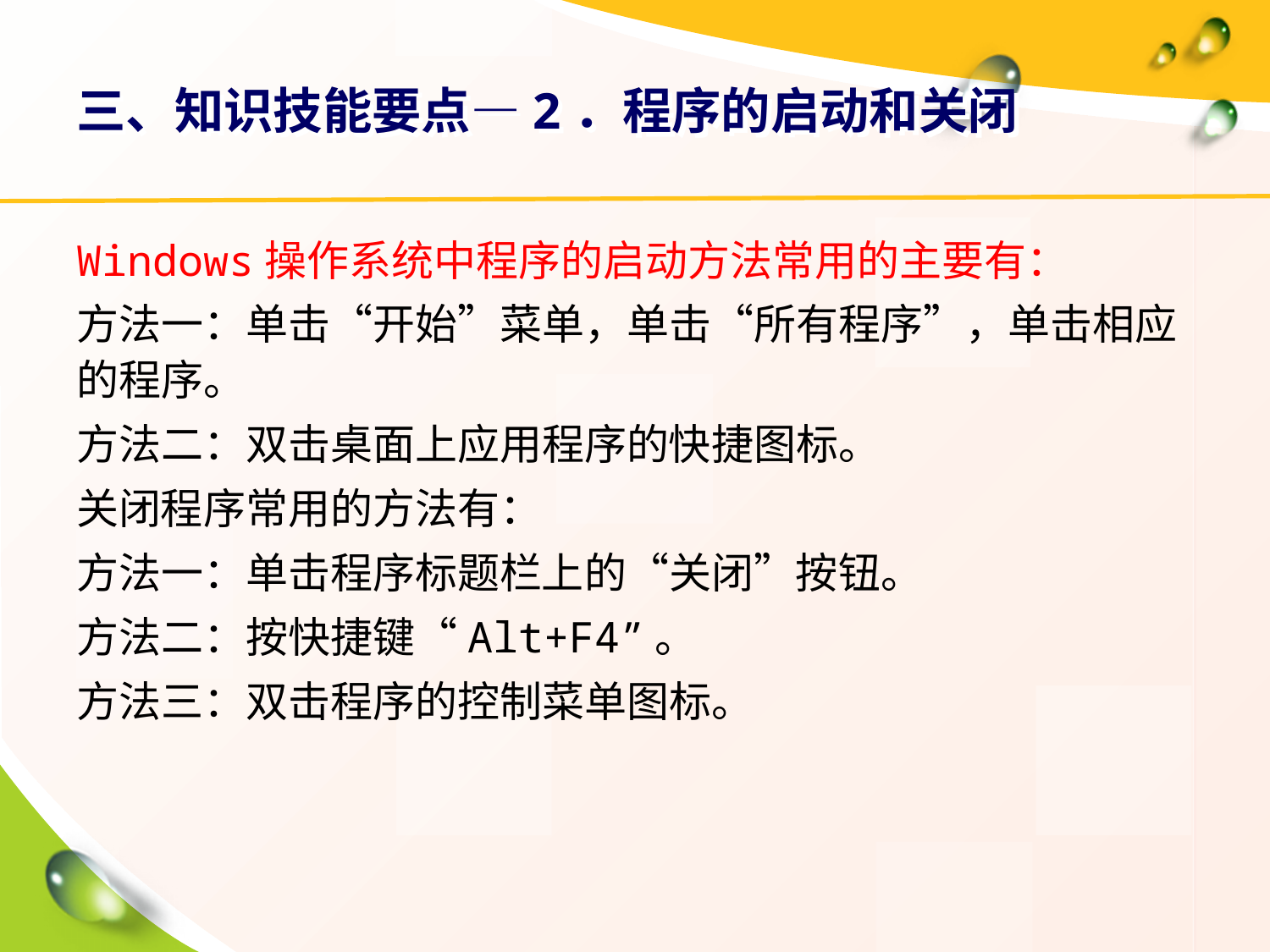

# 三、知识技能要点—2．程序的启动和关闭
Windows操作系统中程序的启动方法常用的主要有：
方法一：单击“开始”菜单，单击“所有程序”，单击相应的程序。
方法二：双击桌面上应用程序的快捷图标。
关闭程序常用的方法有：
方法一：单击程序标题栏上的“关闭”按钮。
方法二：按快捷键“Alt+F4”。
方法三：双击程序的控制菜单图标。